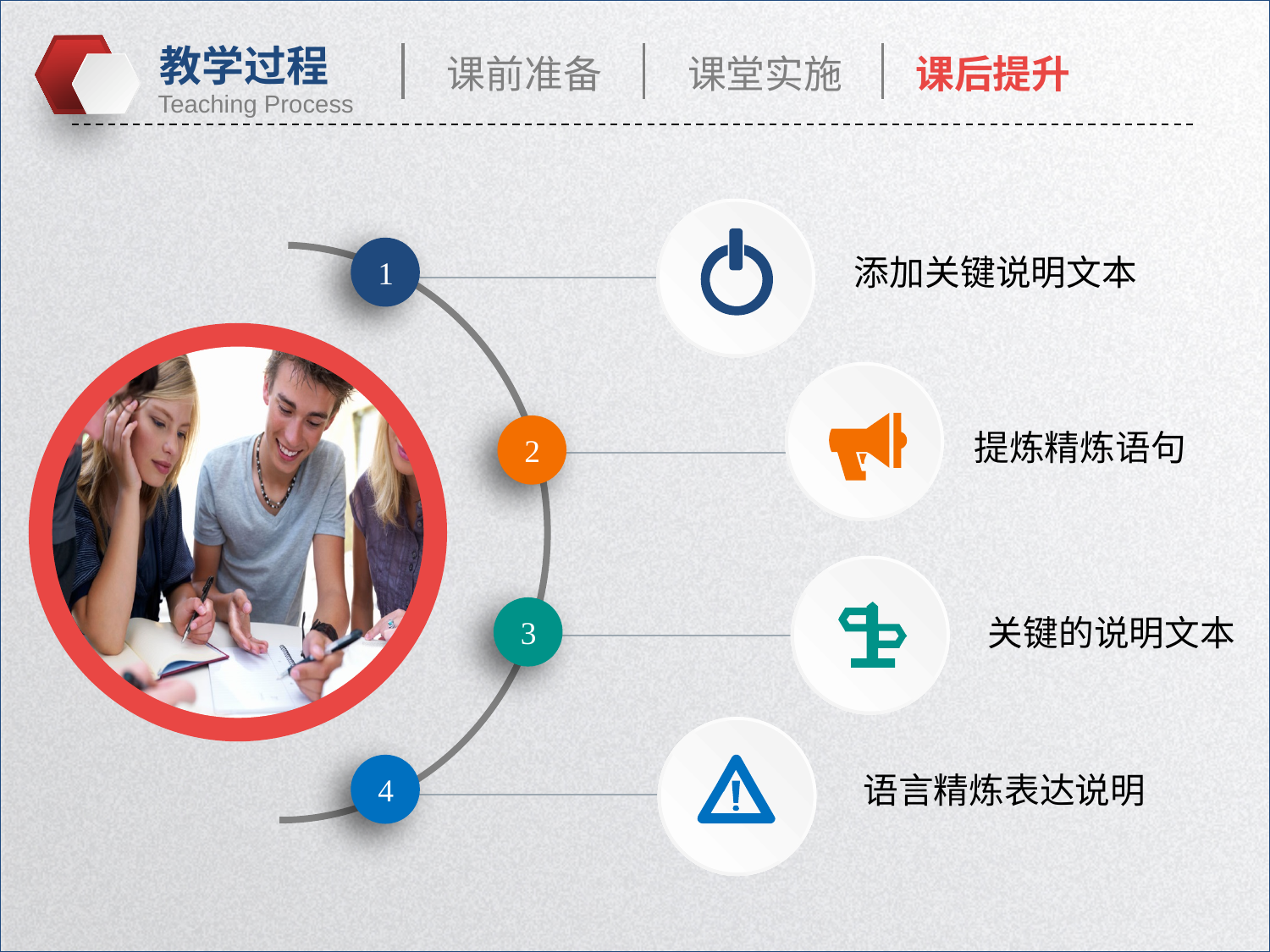

课前准备
课堂实施
课后提升

1
添加关键说明文本

2
提炼精炼语句

3
关键的说明文本

4
语言精炼表达说明